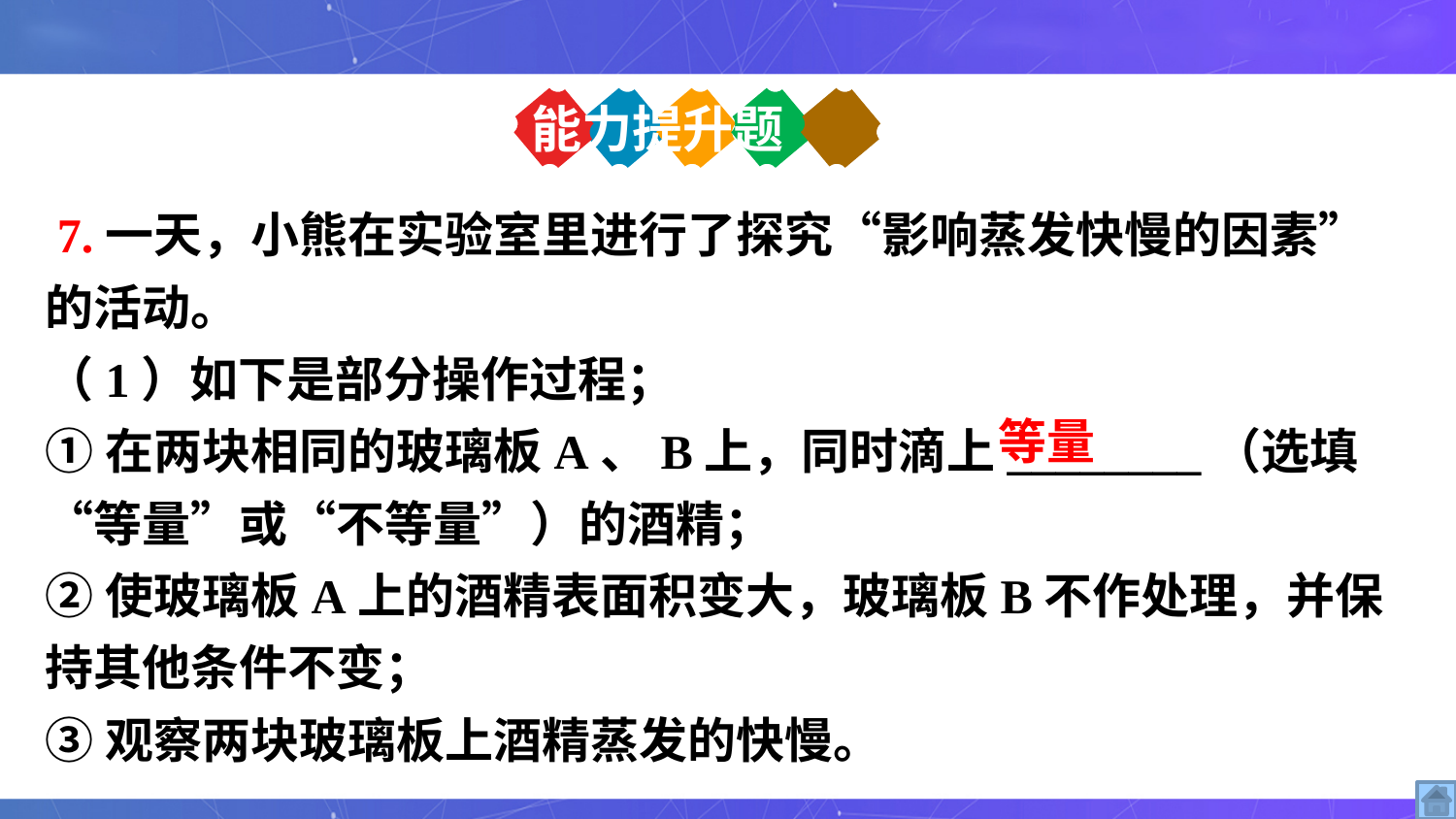

能力提升题

 7.一天，小熊在实验室里进行了探究“影响蒸发快慢的因素”的活动。
（1）如下是部分操作过程；
①在两块相同的玻璃板A、B上，同时滴上________（选填“等量”或“不等量”）的酒精；
②使玻璃板A上的酒精表面积变大，玻璃板B不作处理，并保持其他条件不变；
③观察两块玻璃板上酒精蒸发的快慢。
等量